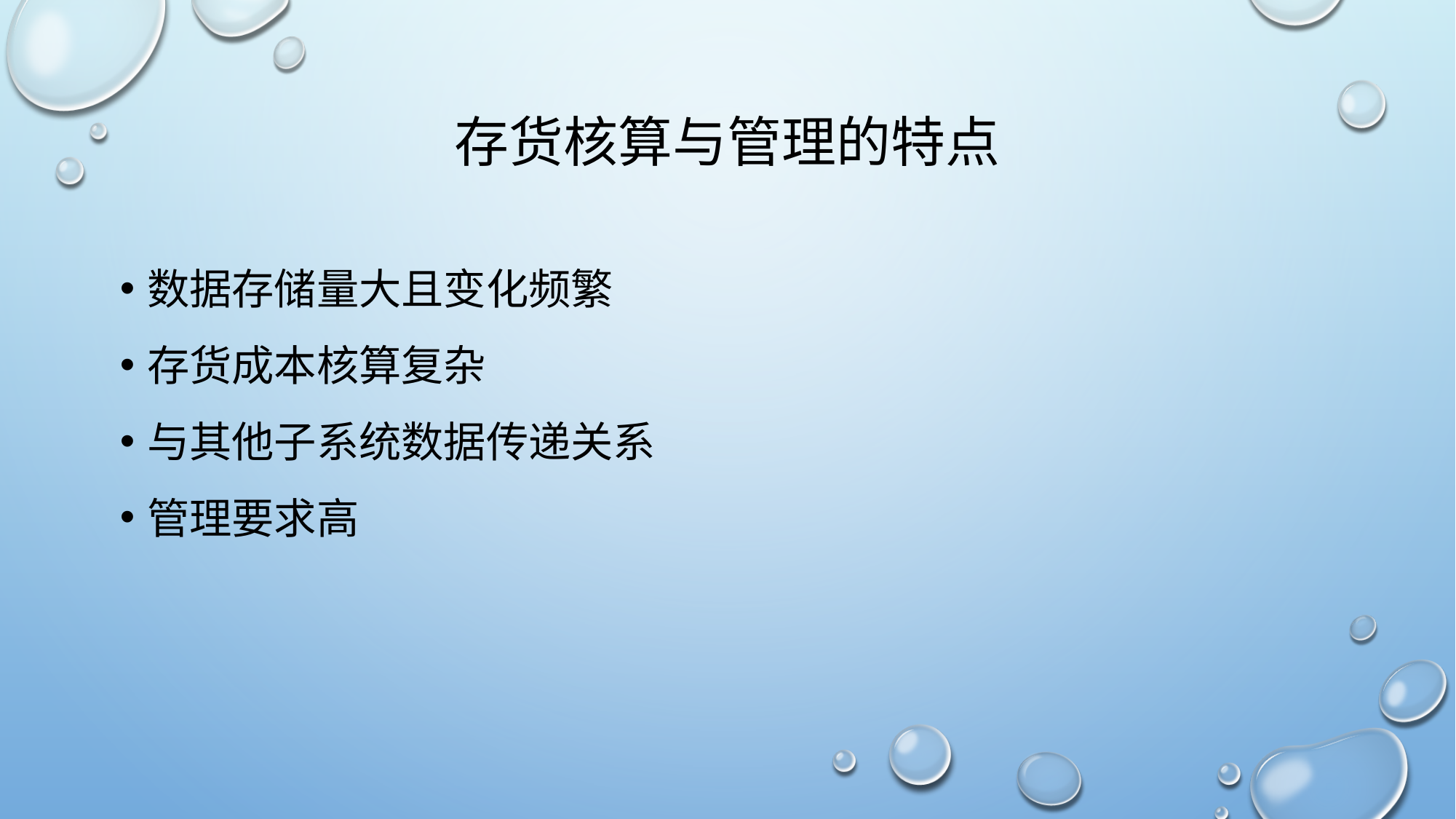

# 存货核算与管理的特点
数据存储量大且变化频繁
存货成本核算复杂
与其他子系统数据传递关系
管理要求高